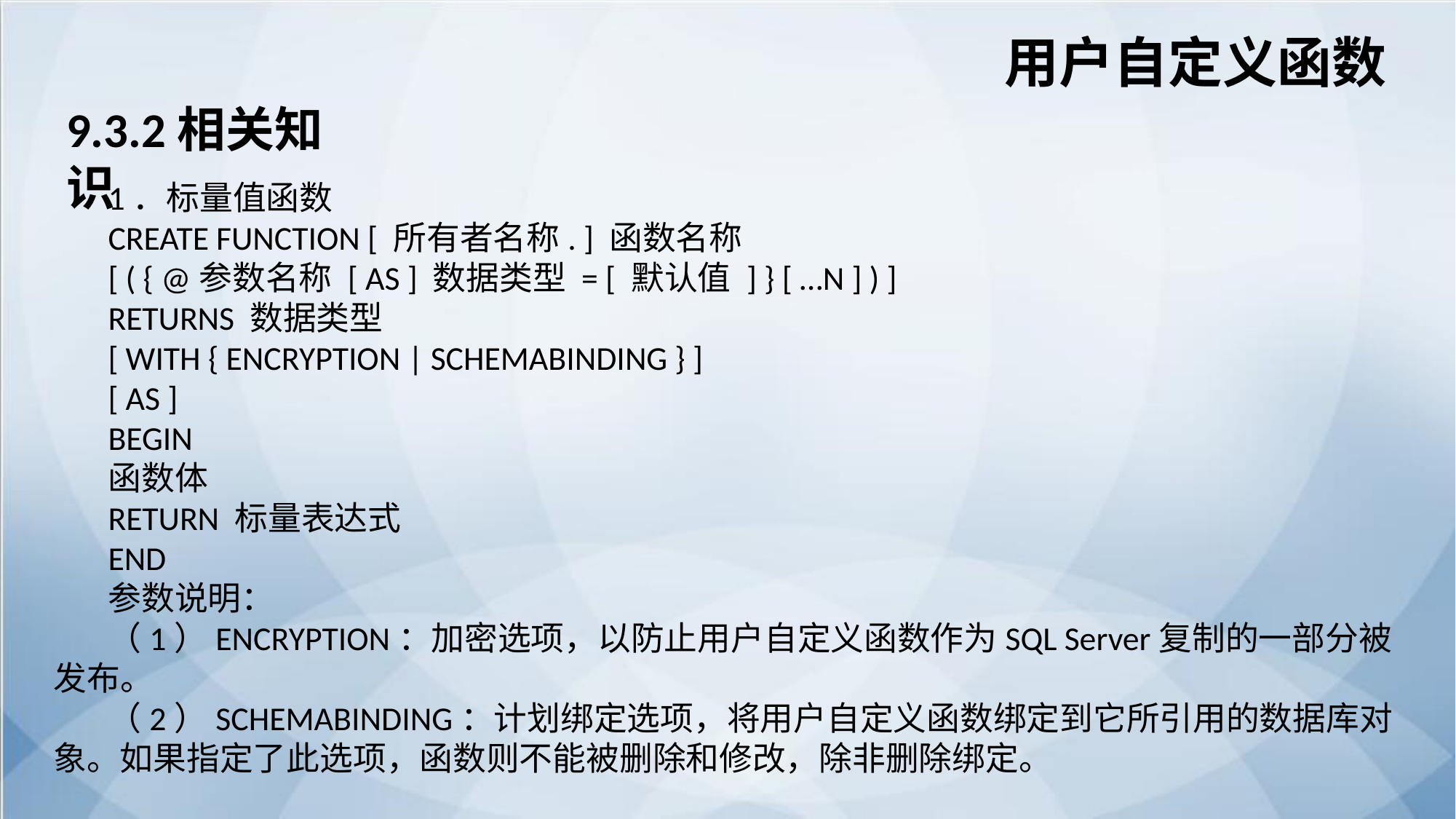

用户自定义函数
9.3.2相关知识
1．标量值函数
CREATE FUNCTION [ 所有者名称. ] 函数名称
[ ( { @参数名称 [ AS ] 数据类型 = [ 默认值 ] } [ …N ] ) ]
RETURNS 数据类型
[ WITH { ENCRYPTION | SCHEMABINDING } ]
[ AS ]
BEGIN
函数体
RETURN 标量表达式
END
参数说明：
（1）ENCRYPTION：加密选项，以防止用户自定义函数作为SQL Server复制的一部分被发布。
（2）SCHEMABINDING：计划绑定选项，将用户自定义函数绑定到它所引用的数据库对象。如果指定了此选项，函数则不能被删除和修改，除非删除绑定。